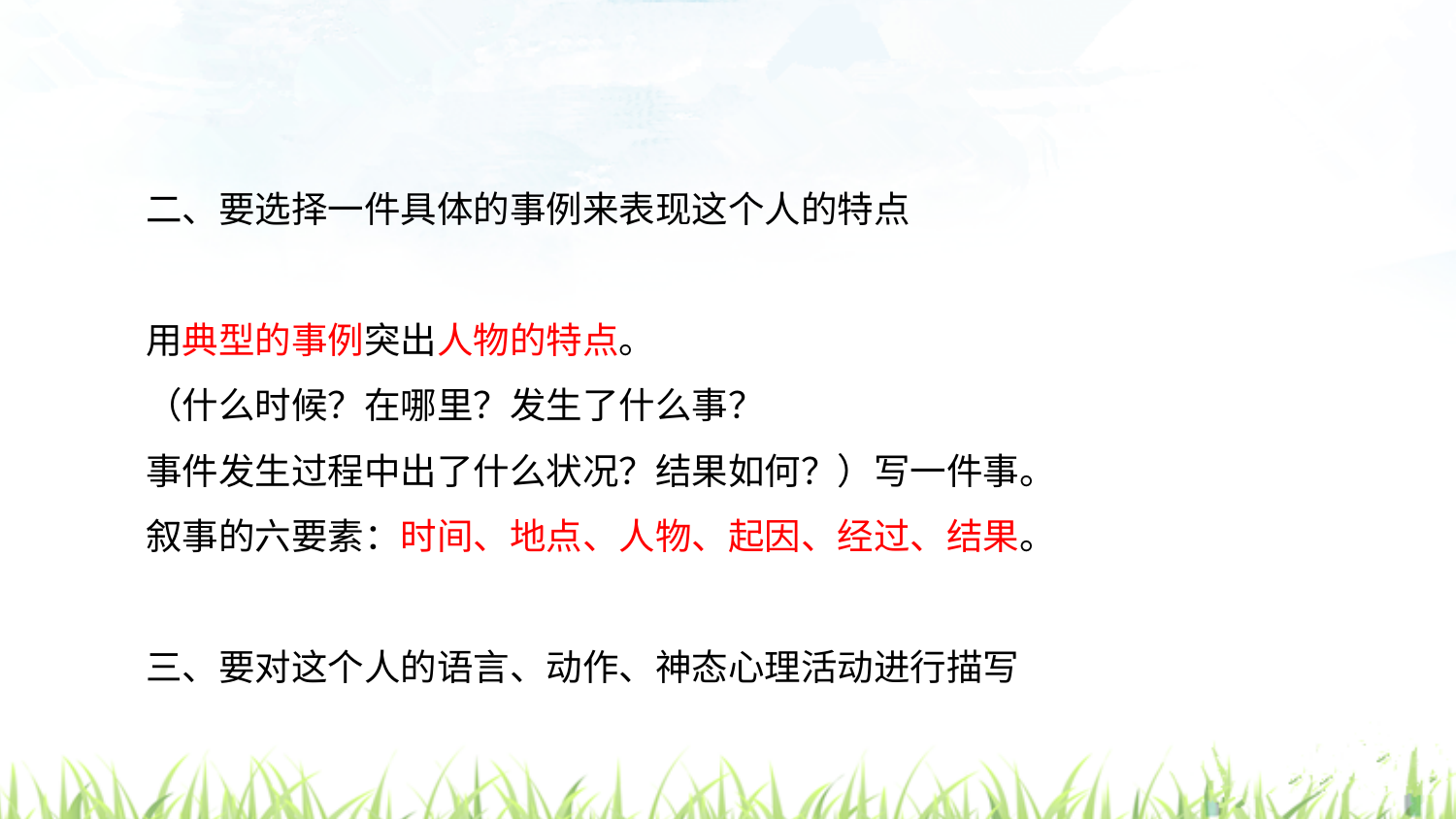

二、要选择一件具体的事例来表现这个人的特点

用典型的事例突出人物的特点。
（什么时候？在哪里？发生了什么事？
事件发生过程中出了什么状况？结果如何？）写一件事。
叙事的六要素：时间、地点、人物、起因、经过、结果。

三、要对这个人的语言、动作、神态心理活动进行描写